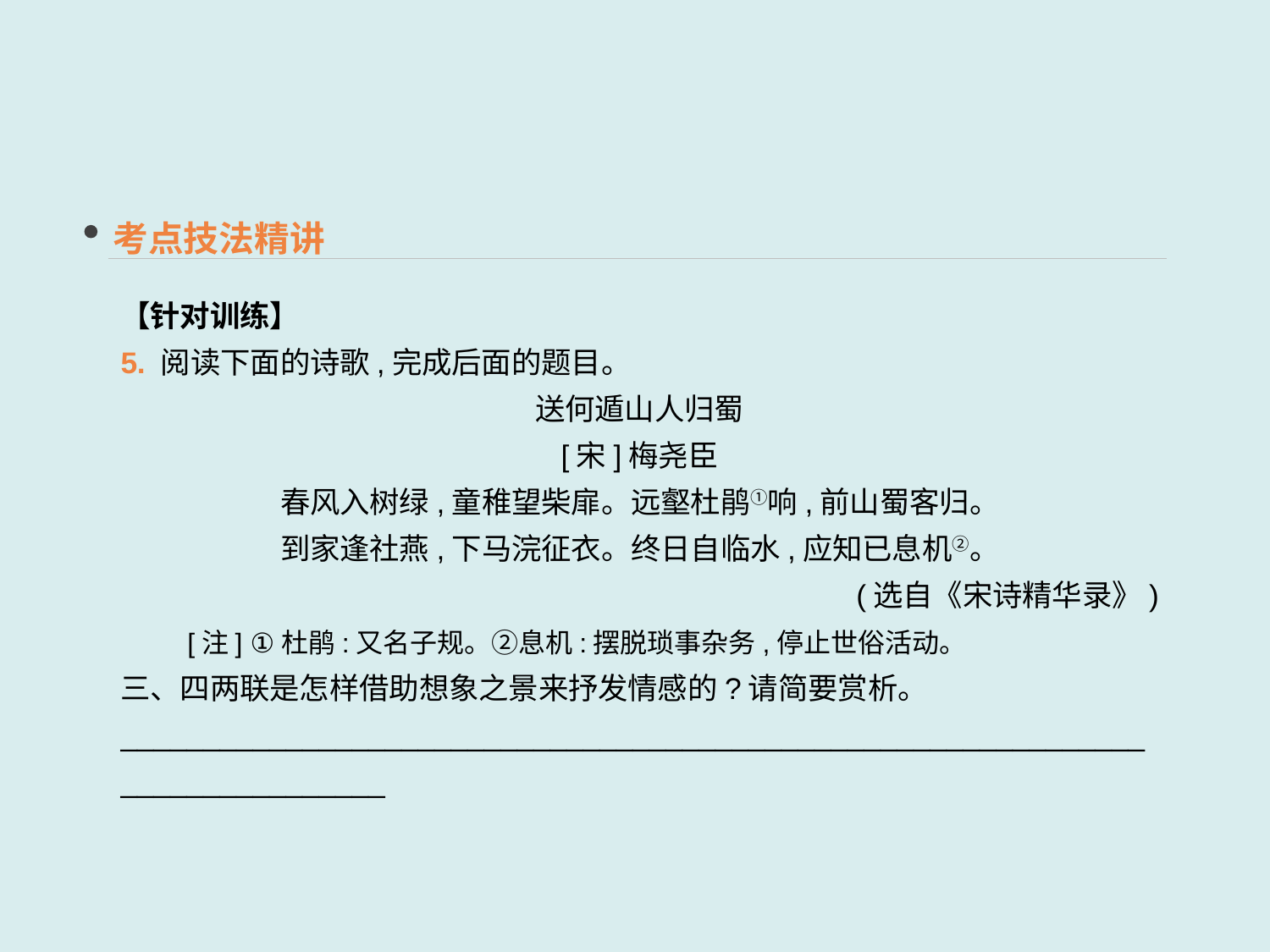

考点技法精讲

【针对训练】
5. 阅读下面的诗歌,完成后面的题目。
送何遁山人归蜀
[宋]梅尧臣
春风入树绿,童稚望柴扉。远壑杜鹃①响,前山蜀客归。
到家逢社燕,下马浣征衣。终日自临水,应知已息机②。
(选自《宋诗精华录》)
　　[注] ①杜鹃:又名子规。②息机:摆脱琐事杂务,停止世俗活动。
三、四两联是怎样借助想象之景来抒发情感的?请简要赏析。
______________________________________________________________________________